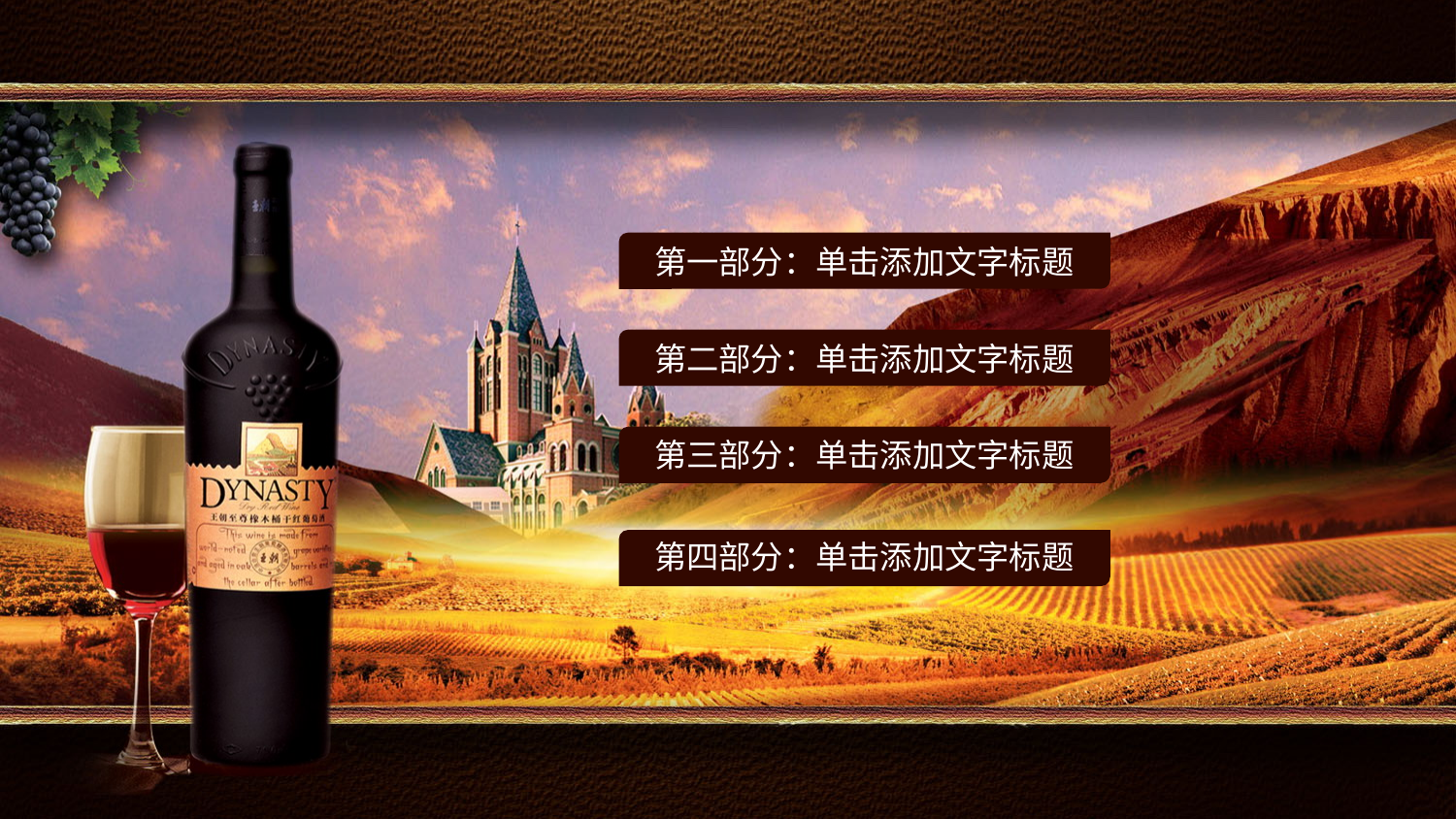

第一部分：单击添加文字标题

第二部分：单击添加文字标题

第三部分：单击添加文字标题
第四部分：单击添加文字标题